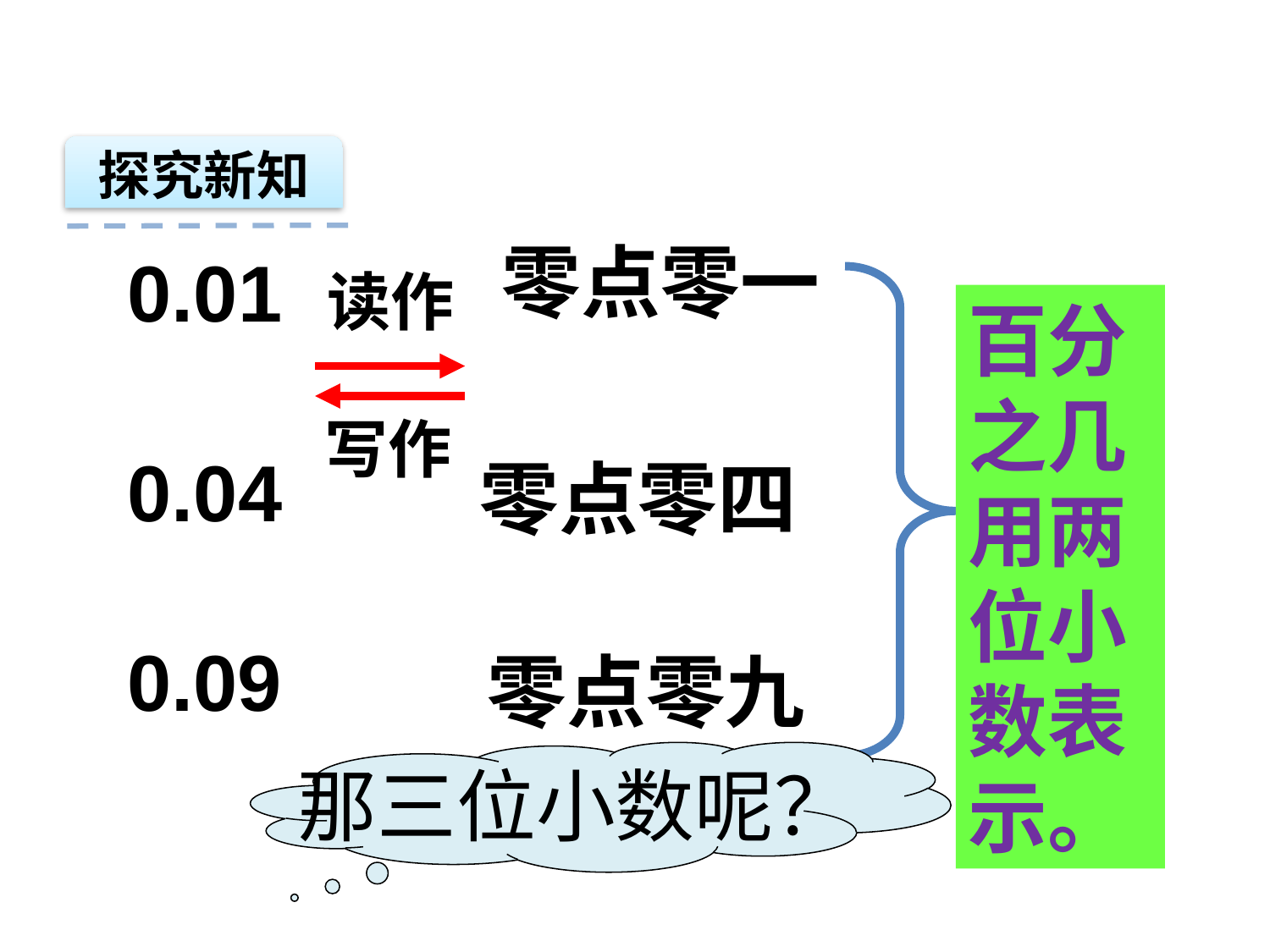

探究新知

零点零一
0.01
读作

百分之几用两位小数表示。
写作
0.04
零点零四
0.09
零点零九
那三位小数呢？